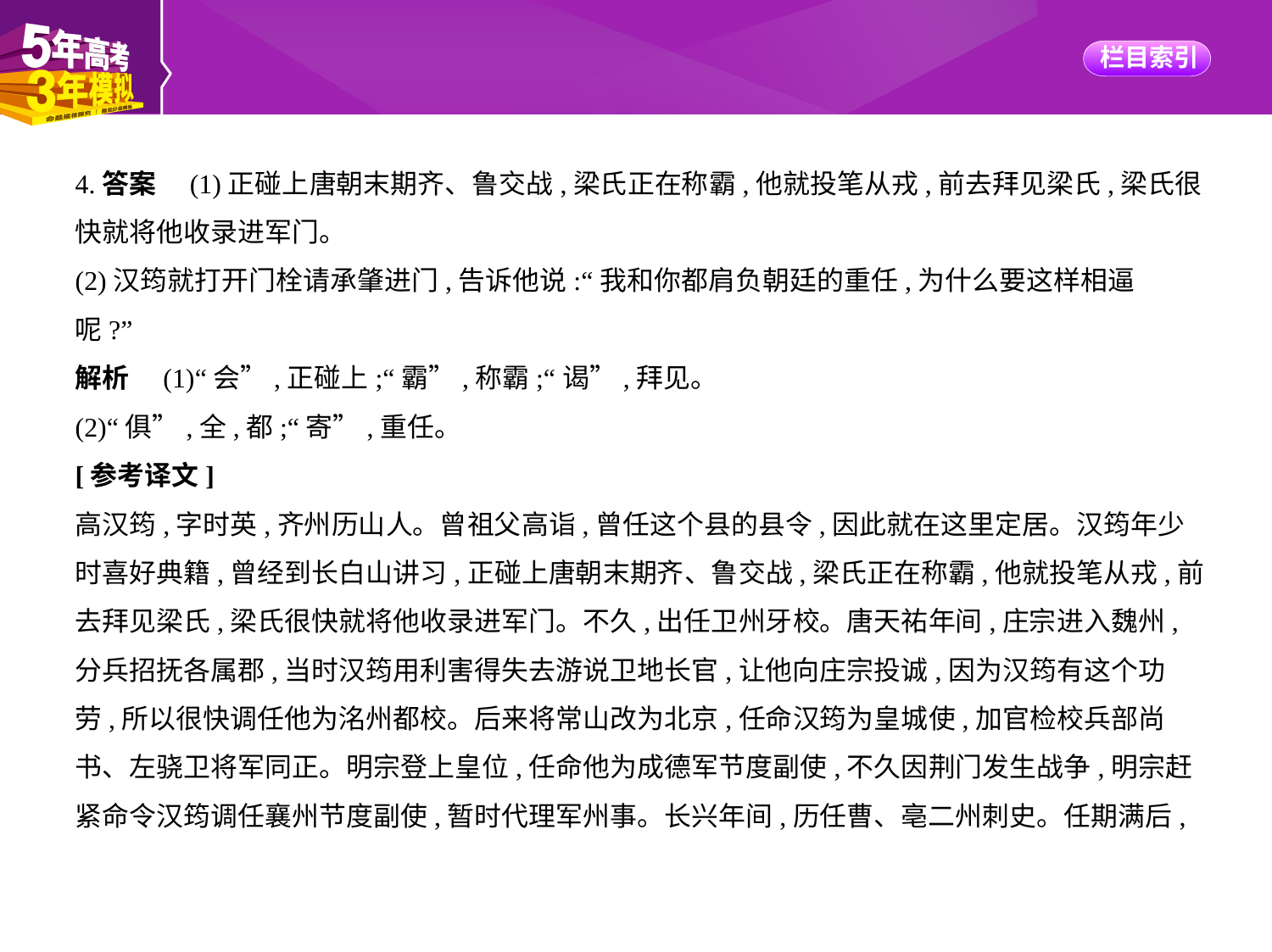

4.答案　(1)正碰上唐朝末期齐、鲁交战,梁氏正在称霸,他就投笔从戎,前去拜见梁氏,梁氏很
快就将他收录进军门。
(2)汉筠就打开门栓请承肇进门,告诉他说:“我和你都肩负朝廷的重任,为什么要这样相逼
呢?”
解析　(1)“会”,正碰上;“霸”,称霸;“谒”,拜见。
(2)“俱”,全,都;“寄”,重任。
[参考译文]
高汉筠,字时英,齐州历山人。曾祖父高诣,曾任这个县的县令,因此就在这里定居。汉筠年少
时喜好典籍,曾经到长白山讲习,正碰上唐朝末期齐、鲁交战,梁氏正在称霸,他就投笔从戎,前
去拜见梁氏,梁氏很快就将他收录进军门。不久,出任卫州牙校。唐天祐年间,庄宗进入魏州,
分兵招抚各属郡,当时汉筠用利害得失去游说卫地长官,让他向庄宗投诚,因为汉筠有这个功
劳,所以很快调任他为洺州都校。后来将常山改为北京,任命汉筠为皇城使,加官检校兵部尚
书、左骁卫将军同正。明宗登上皇位,任命他为成德军节度副使,不久因荆门发生战争,明宗赶
紧命令汉筠调任襄州节度副使,暂时代理军州事。长兴年间,历任曹、亳二州刺史。任期满后,